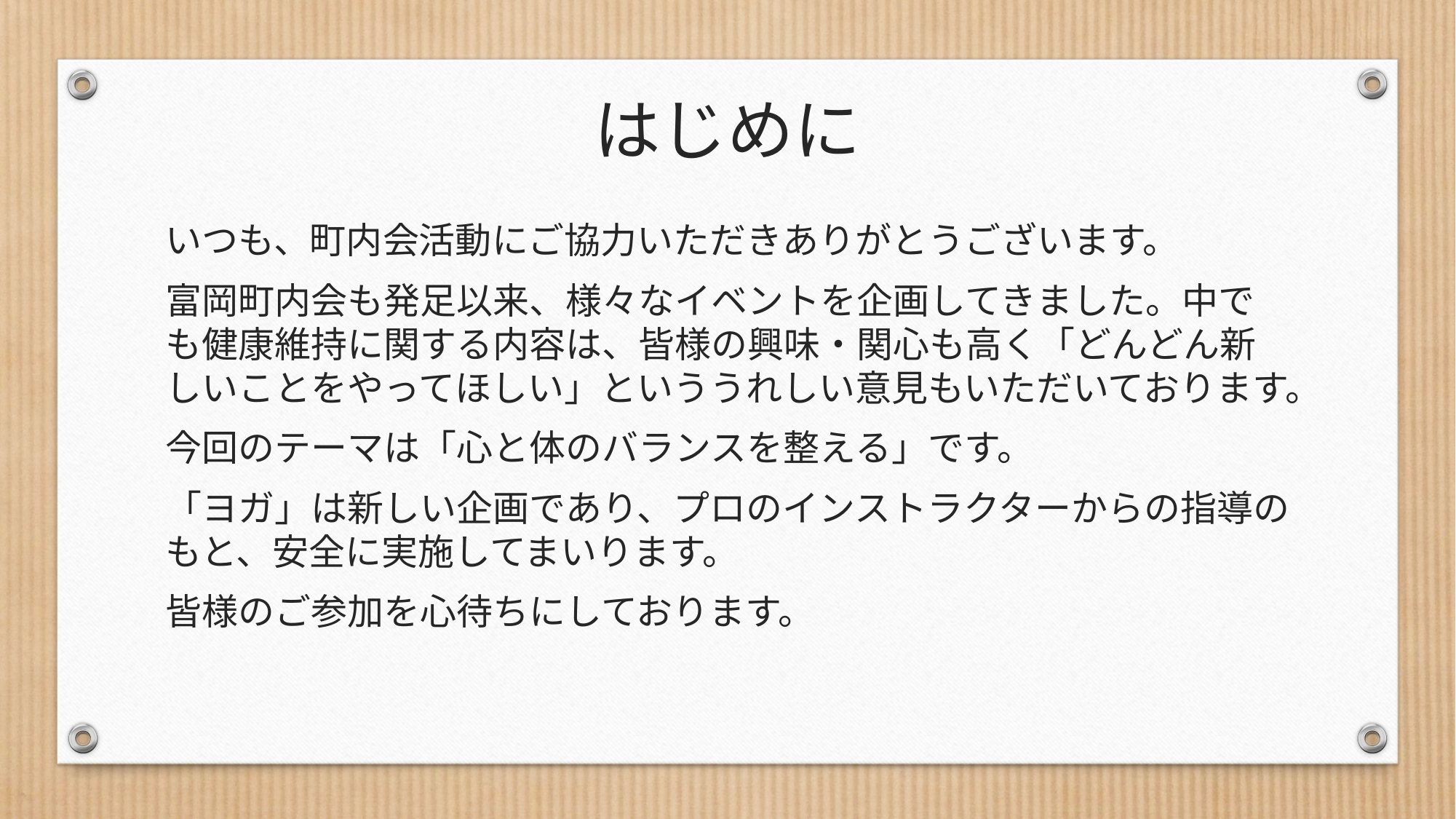

# はじめに
いつも、町内会活動にご協力いただきありがとうございます。
富岡町内会も発足以来、様々なイベントを企画してきました。中でも健康維持に関する内容は、皆様の興味・関心も高く「どんどん新しいことをやってほしい」といううれしい意見もいただいております。
今回のテーマは「心と体のバランスを整える」です。
「ヨガ」は新しい企画であり、プロのインストラクターからの指導のもと、安全に実施してまいります。
皆様のご参加を心待ちにしております。